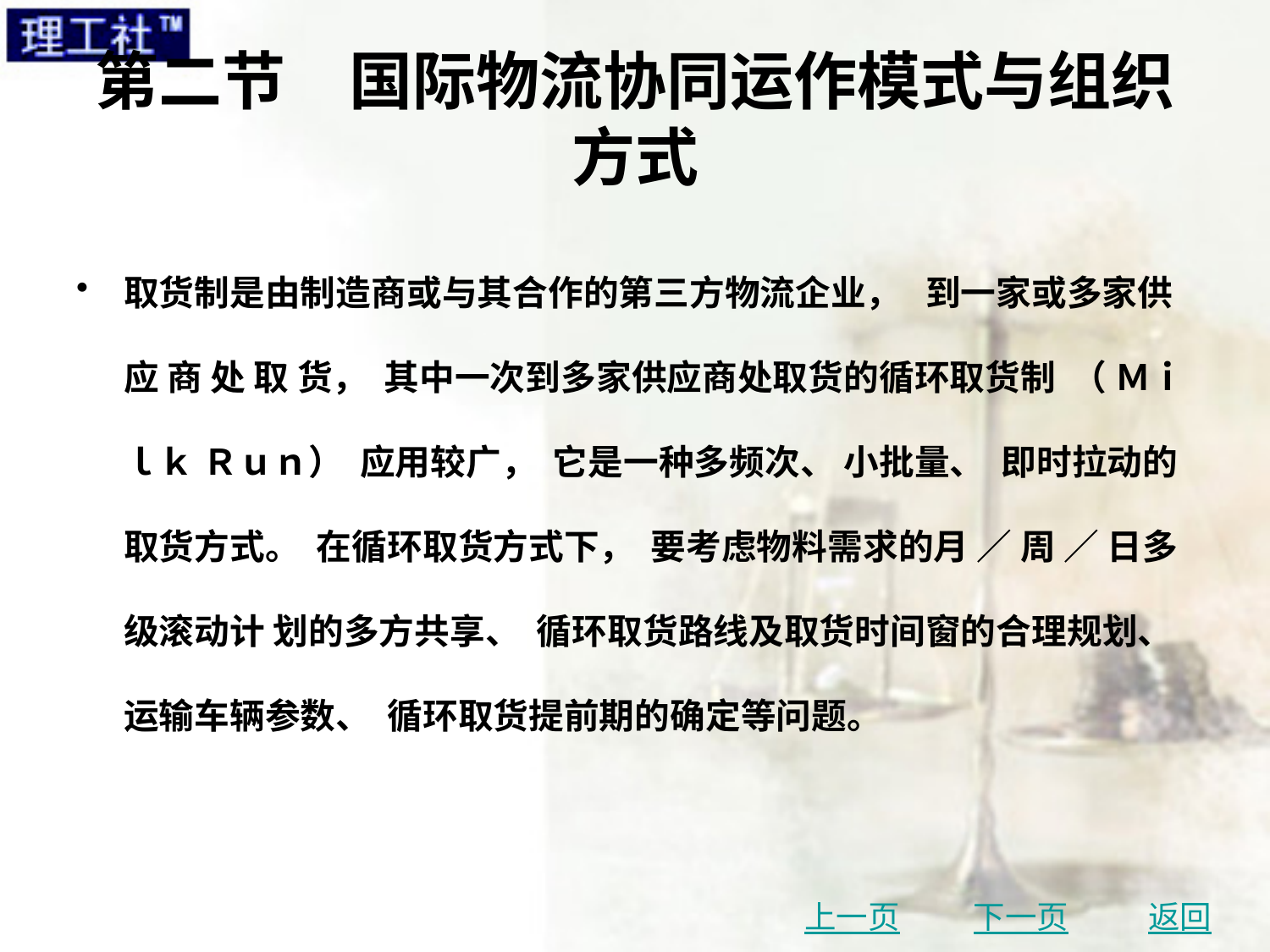

# 第二节　国际物流协同运作模式与组织方式
取货制是由制造商或与其合作的第三方物流企业，   到一家或多家供应 商 处 取 货，  其中一次到多家供应商处取货的循环取货制  （ Ｍｉｌｋ Ｒｕｎ）  应用较广，  它是一种多频次、 小批量、  即时拉动的取货方式。  在循环取货方式下，  要考虑物料需求的月 ／ 周 ／ 日多级滚动计 划的多方共享、  循环取货路线及取货时间窗的合理规划、  运输车辆参数、  循环取货提前期的确定等问题。
上一页
下一页
返回